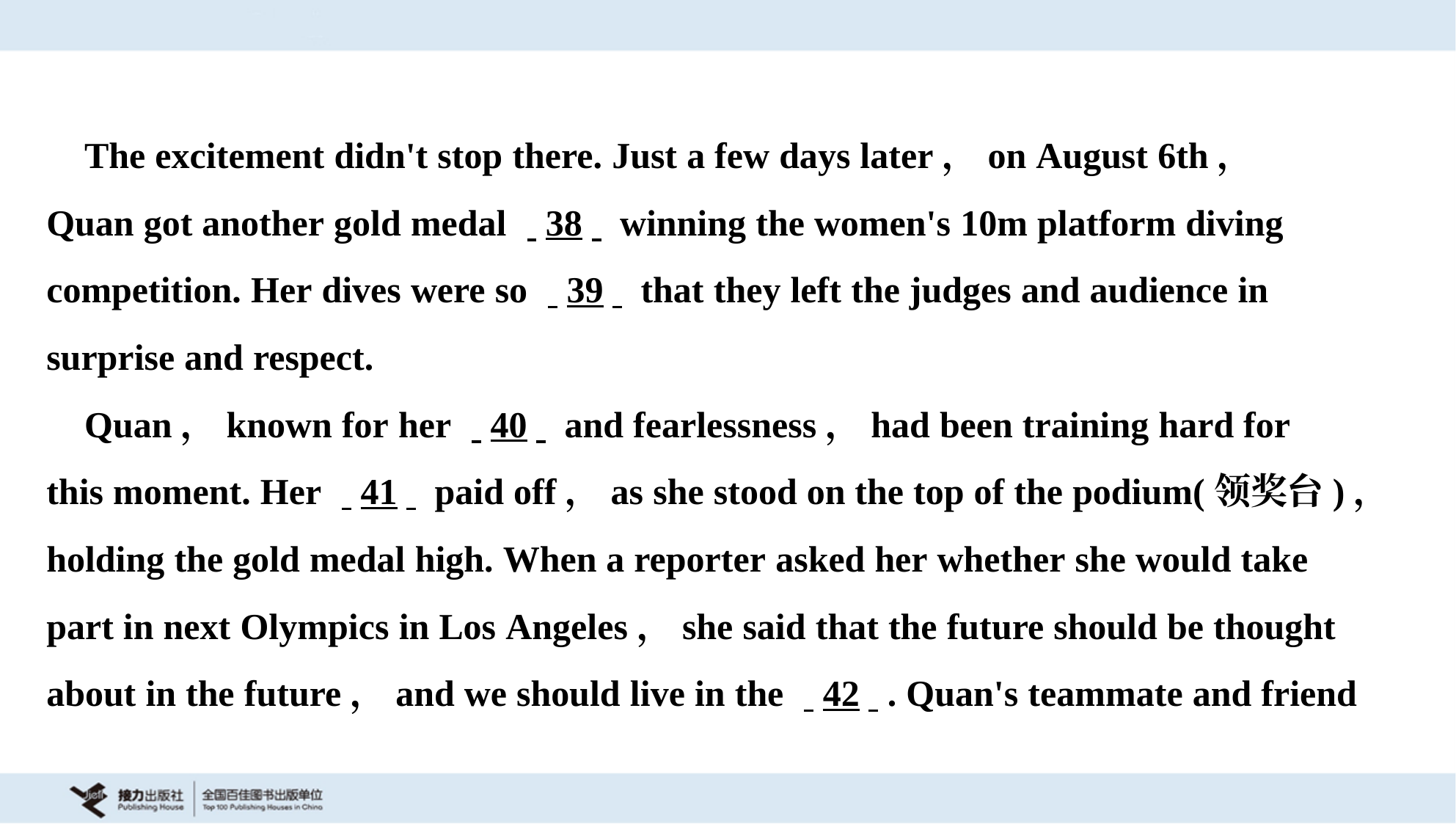

The excitement didn't stop there. Just a few days later，on August 6th，
Quan got another gold medal . .38. . winning the women's 10m platform diving
competition. Her dives were so . .39. . that they left the judges and audience in
surprise and respect.
    Quan，known for her . .40. . and fearlessness，had been training hard for
this moment. Her . .41. . paid off，as she stood on the top of the podium(领奖台)，
holding the gold medal high. When a reporter asked her whether she would take
part in next Olympics in Los Angeles，she said that the future should be thought
about in the future，and we should live in the . .42. .. Quan's teammate and friend